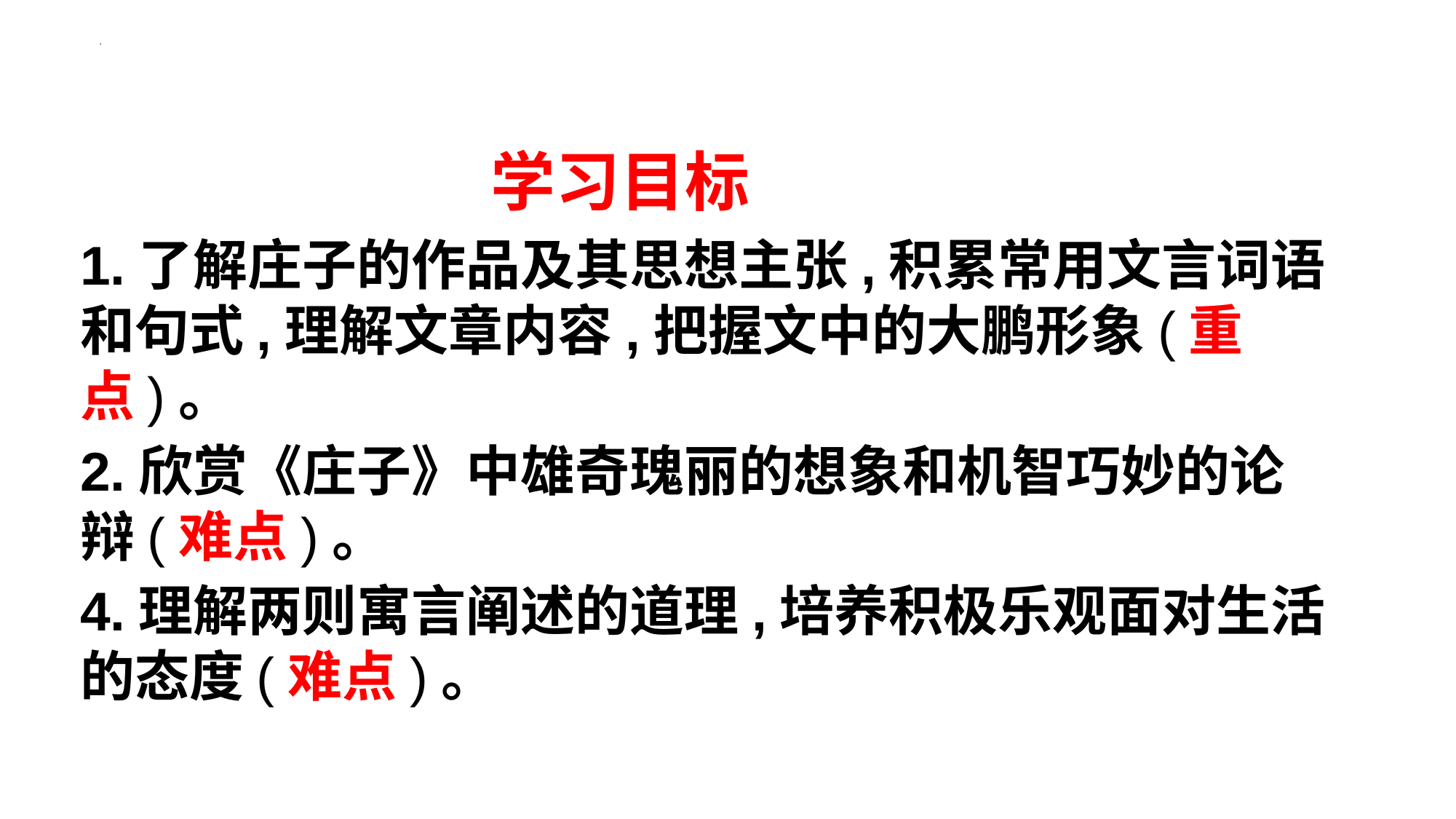

学习目标
1.了解庄子的作品及其思想主张,积累常用文言词语和句式,理解文章内容,把握文中的大鹏形象(重点)。
2.欣赏《庄子》中雄奇瑰丽的想象和机智巧妙的论辩(难点)。
4.理解两则寓言阐述的道理,培养积极乐观面对生活的态度(难点)。